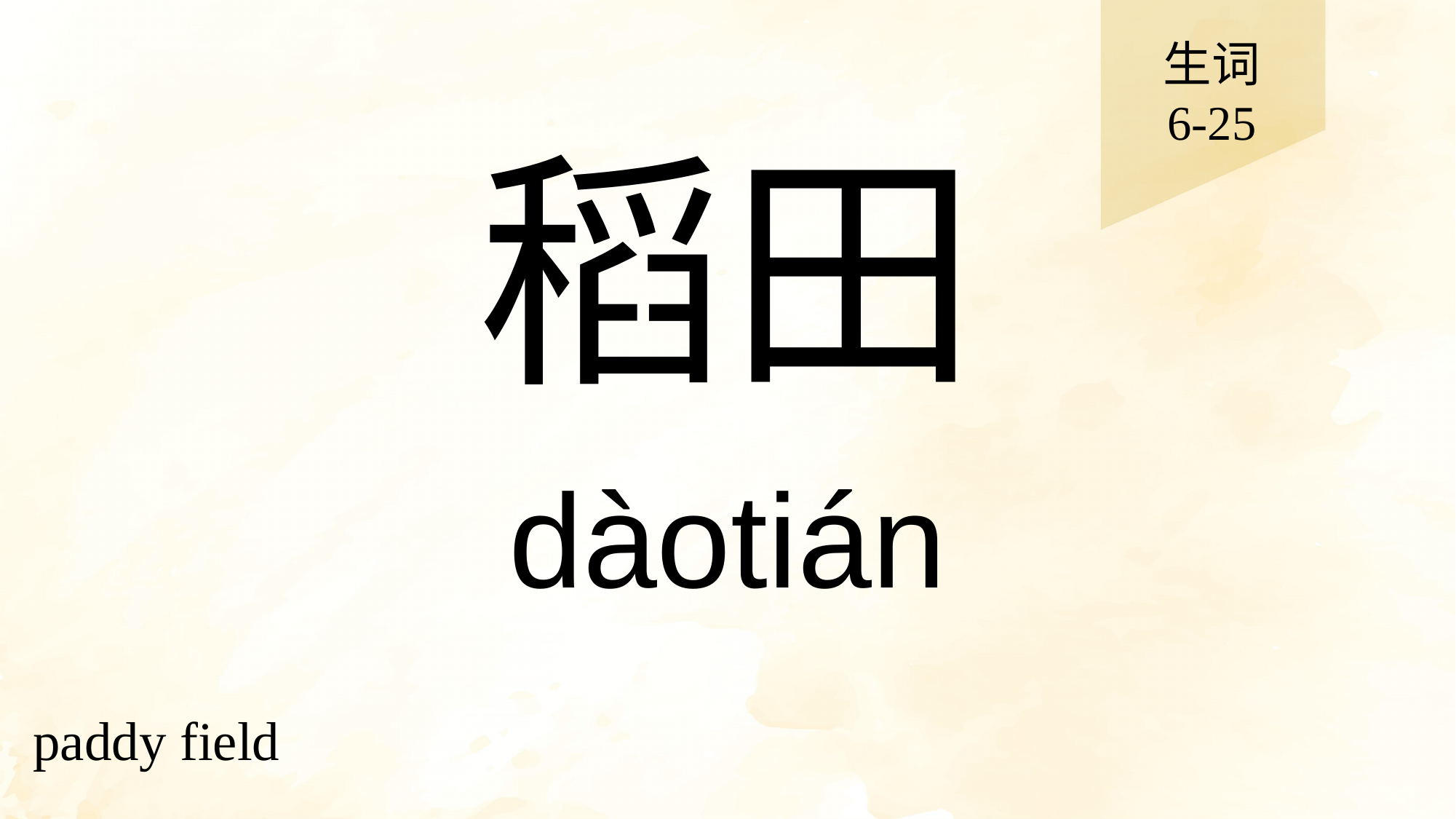

生词
6-25
# 稻田
dàotián
paddy field